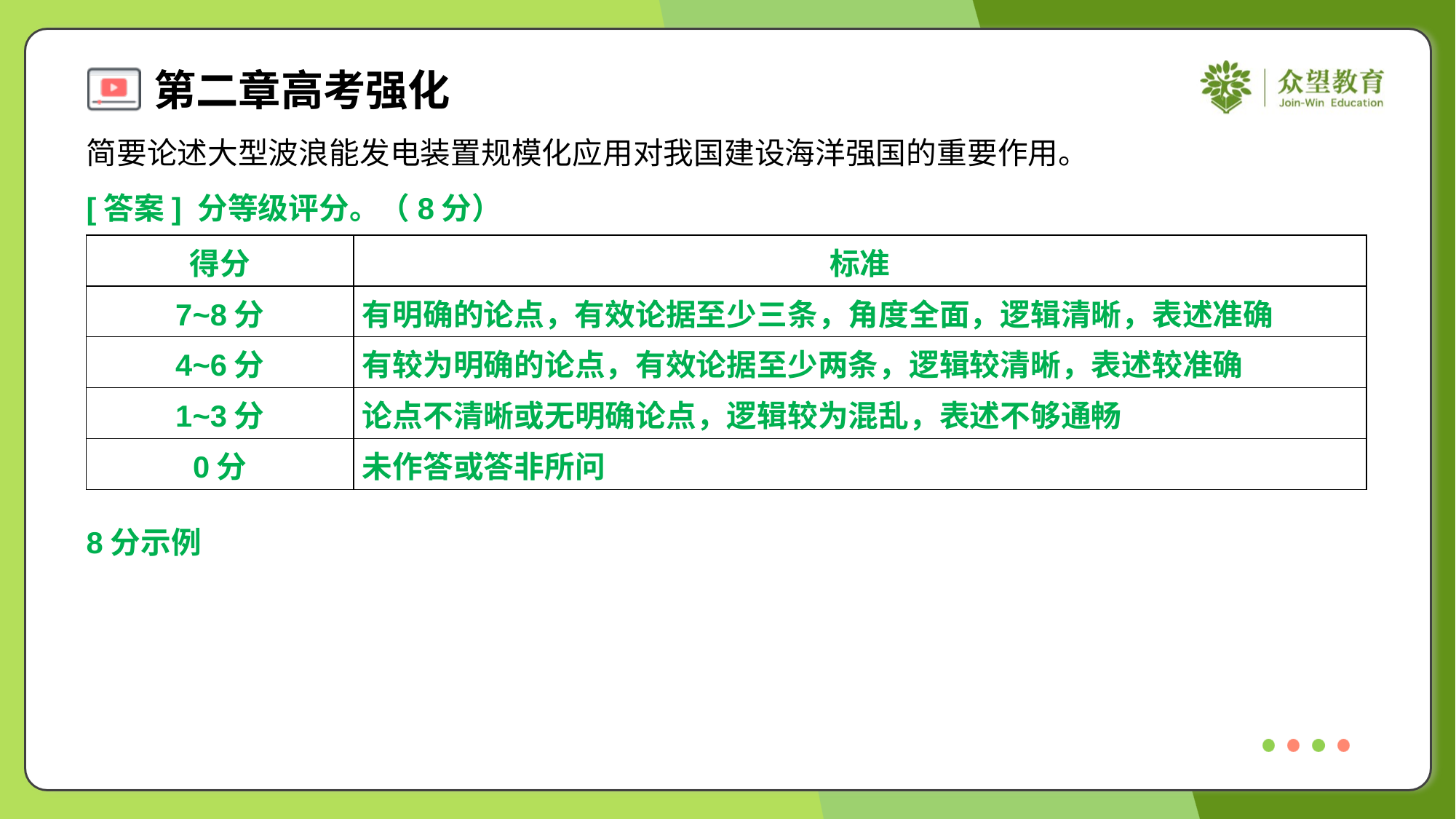

简要论述大型波浪能发电装置规模化应用对我国建设海洋强国的重要作用。
[答案] 分等级评分。（8分）
| 得分 | 标准 |
| --- | --- |
| 7~8分 | 有明确的论点，有效论据至少三条，角度全面，逻辑清晰，表述准确 |
| 4~6分 | 有较为明确的论点，有效论据至少两条，逻辑较清晰，表述较准确 |
| 1~3分 | 论点不清晰或无明确论点，逻辑较为混乱，表述不够通畅 |
| 0分 | 未作答或答非所问 |
8分示例